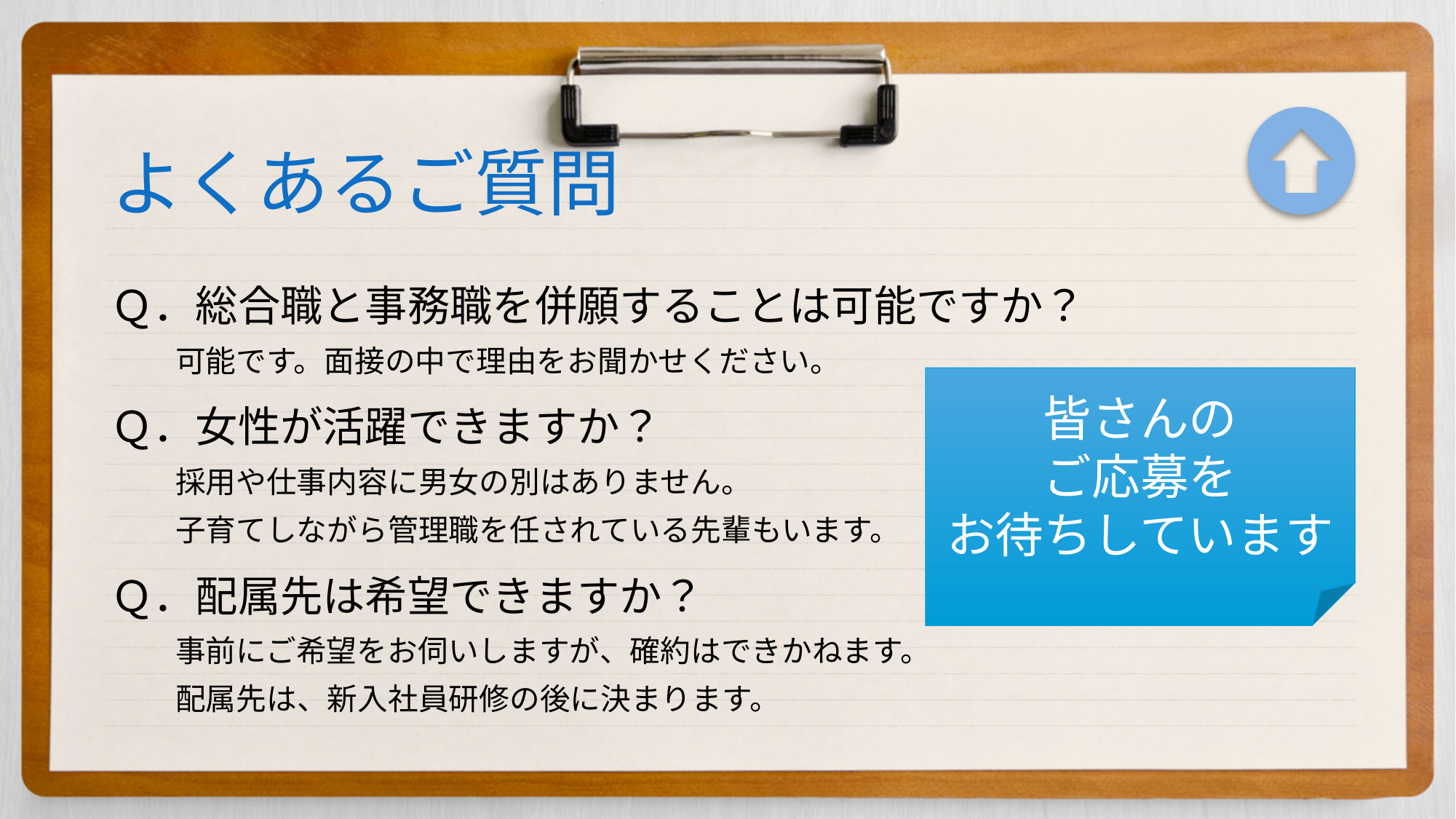

# よくあるご質問
Ｑ．総合職と事務職を併願することは可能ですか？
可能です。面接の中で理由をお聞かせください。
Ｑ．女性が活躍できますか？
採用や仕事内容に男女の別はありません。
子育てしながら管理職を任されている先輩もいます。
Ｑ．配属先は希望できますか？
事前にご希望をお伺いしますが、確約はできかねます。
配属先は、新入社員研修の後に決まります。

皆さんの
ご応募を
お待ちしています